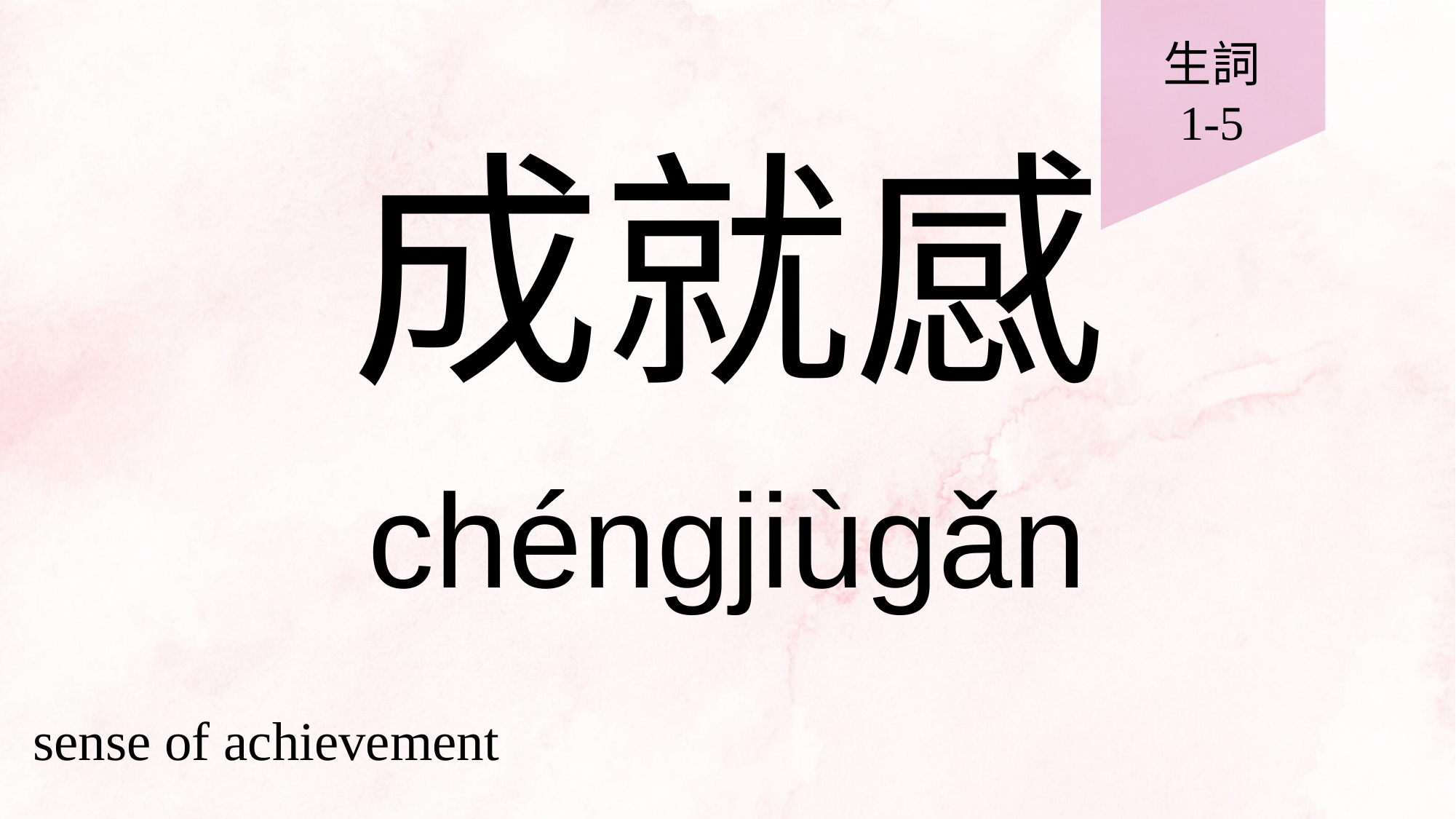

生詞
1-5
# 成就感
chéngjiùgǎn
sense of achievement